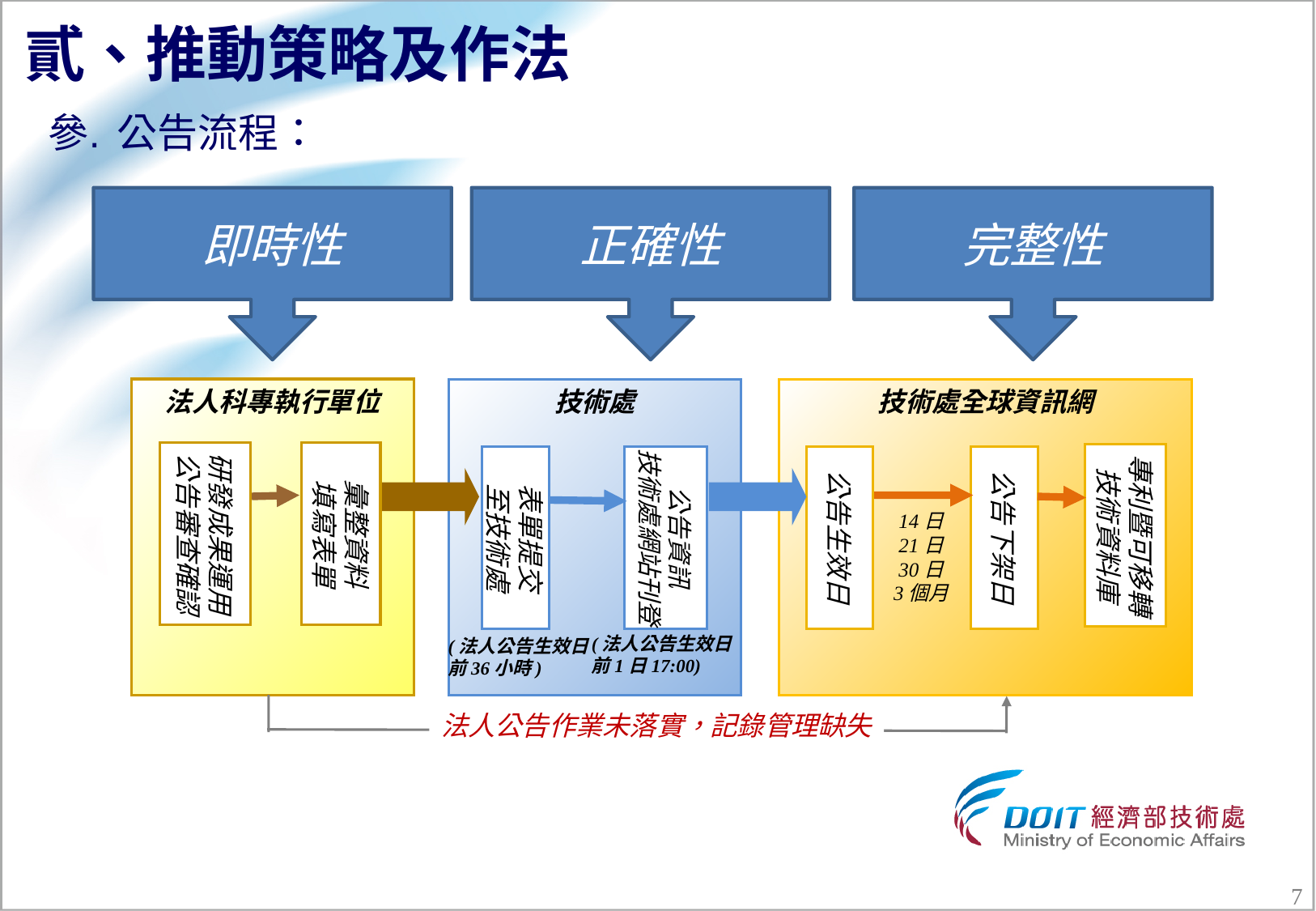

# 貳、推動策略及作法
公告流程：
即時性
正確性
完整性
法人科專執行單位
技術處
技術處全球資訊網
研發成果運用
公告審查確認
彙整資料
填寫表單
專利暨可移轉
技術資料庫
公告生效日
公告下架日
表單提交
至技術處
公告資訊
技術處網站刊登

14日
21日
30日
3個月
(法人公告生效日
前1日17:00)
(法人公告生效日
前36小時)

法人公告作業未落實，記錄管理缺失

7